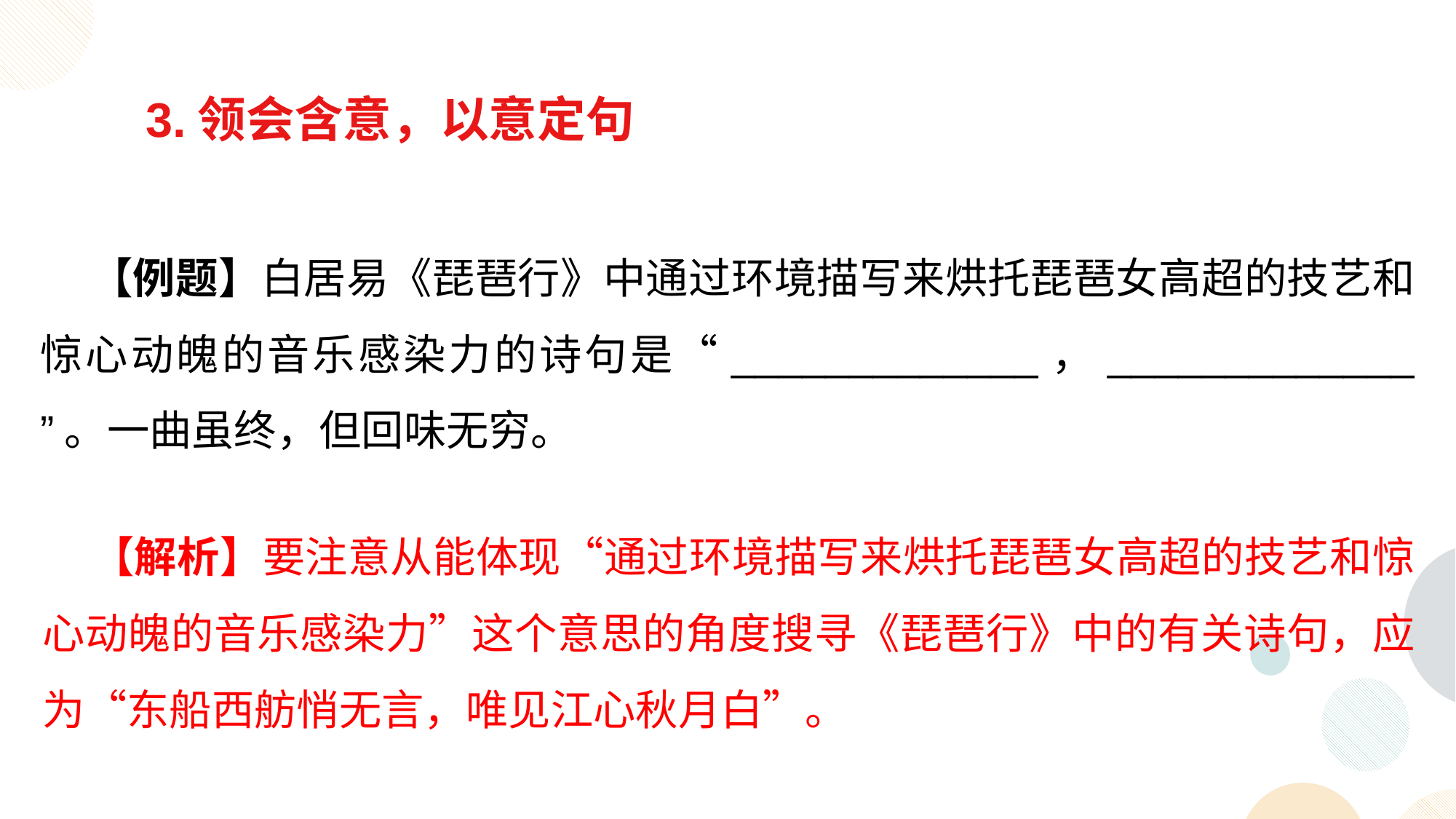

3.领会含意，以意定句
    【例题】白居易《琵琶行》中通过环境描写来烘托琵琶女高超的技艺和惊心动魄的音乐感染力的诗句是“_____________，_____________ ”。一曲虽终，但回味无穷。
    【解析】要注意从能体现“通过环境描写来烘托琵琶女高超的技艺和惊心动魄的音乐感染力”这个意思的角度搜寻《琵琶行》中的有关诗句，应为“东船西舫悄无言，唯见江心秋月白”。